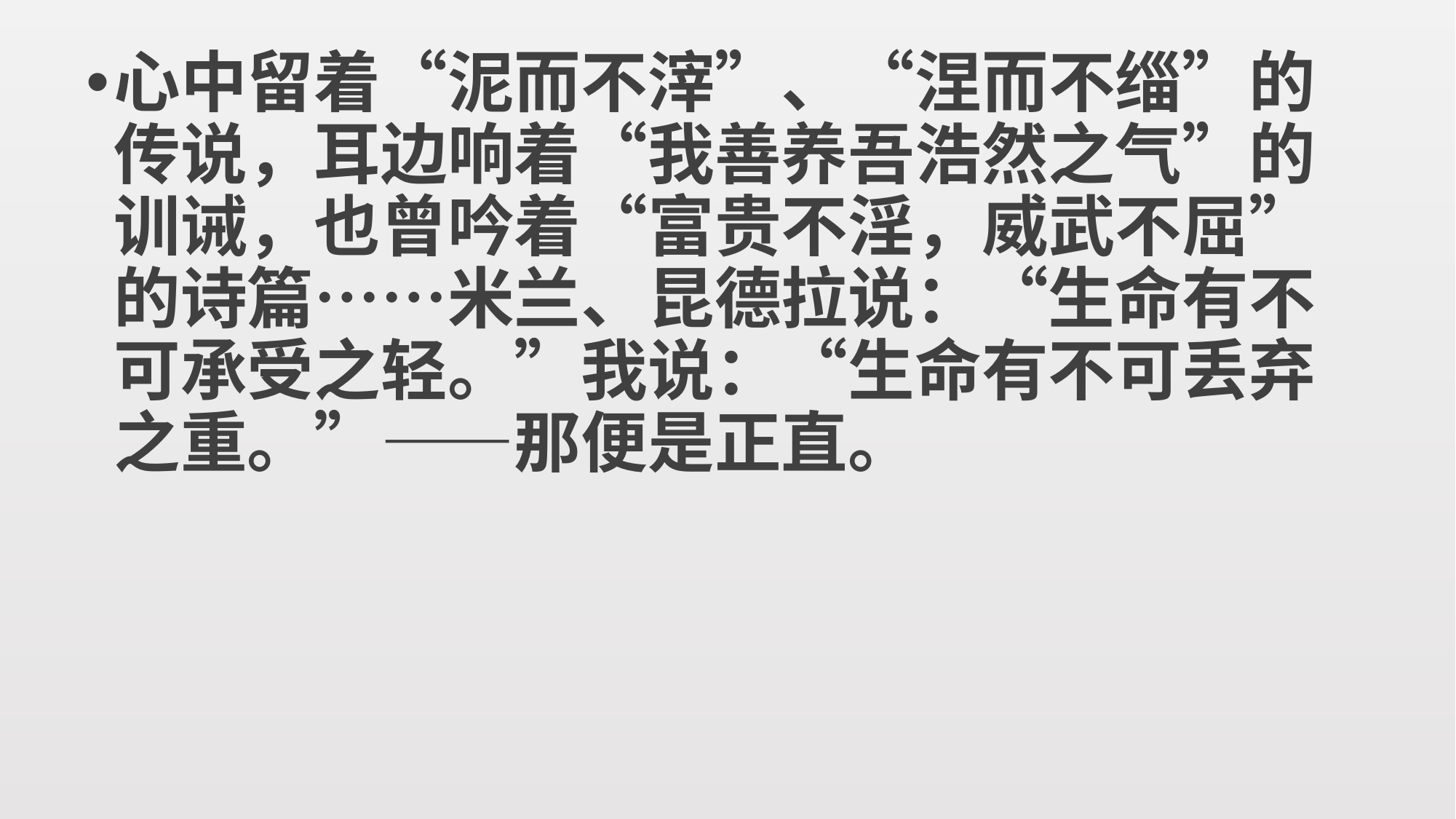

心中留着“泥而不滓”、“涅而不缁”的传说，耳边响着“我善养吾浩然之气”的训诫，也曾吟着“富贵不淫，威武不屈”的诗篇……米兰、昆德拉说：“生命有不可承受之轻。”我说：“生命有不可丢弃之重。”——那便是正直。